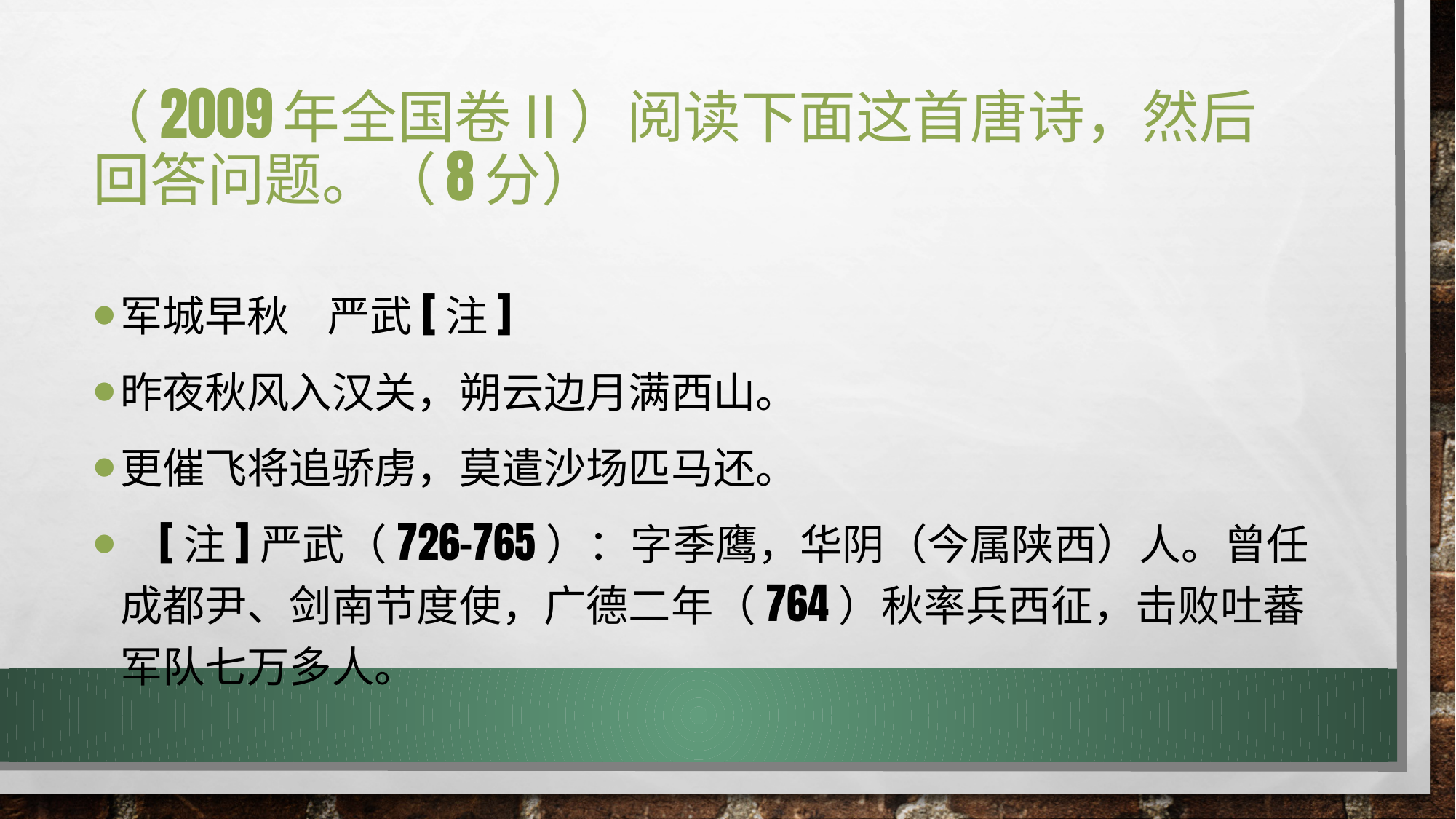

# （2009年全国卷Ⅱ）阅读下面这首唐诗，然后回答问题。（8分）
军城早秋    严武[注]
昨夜秋风入汉关，朔云边月满西山。
更催飞将追骄虏，莫遣沙场匹马还。
    [注]严武（726-765）：字季鹰，华阴（今属陕西）人。曾任成都尹、剑南节度使，广德二年（764）秋率兵西征，击败吐蕃军队七万多人。